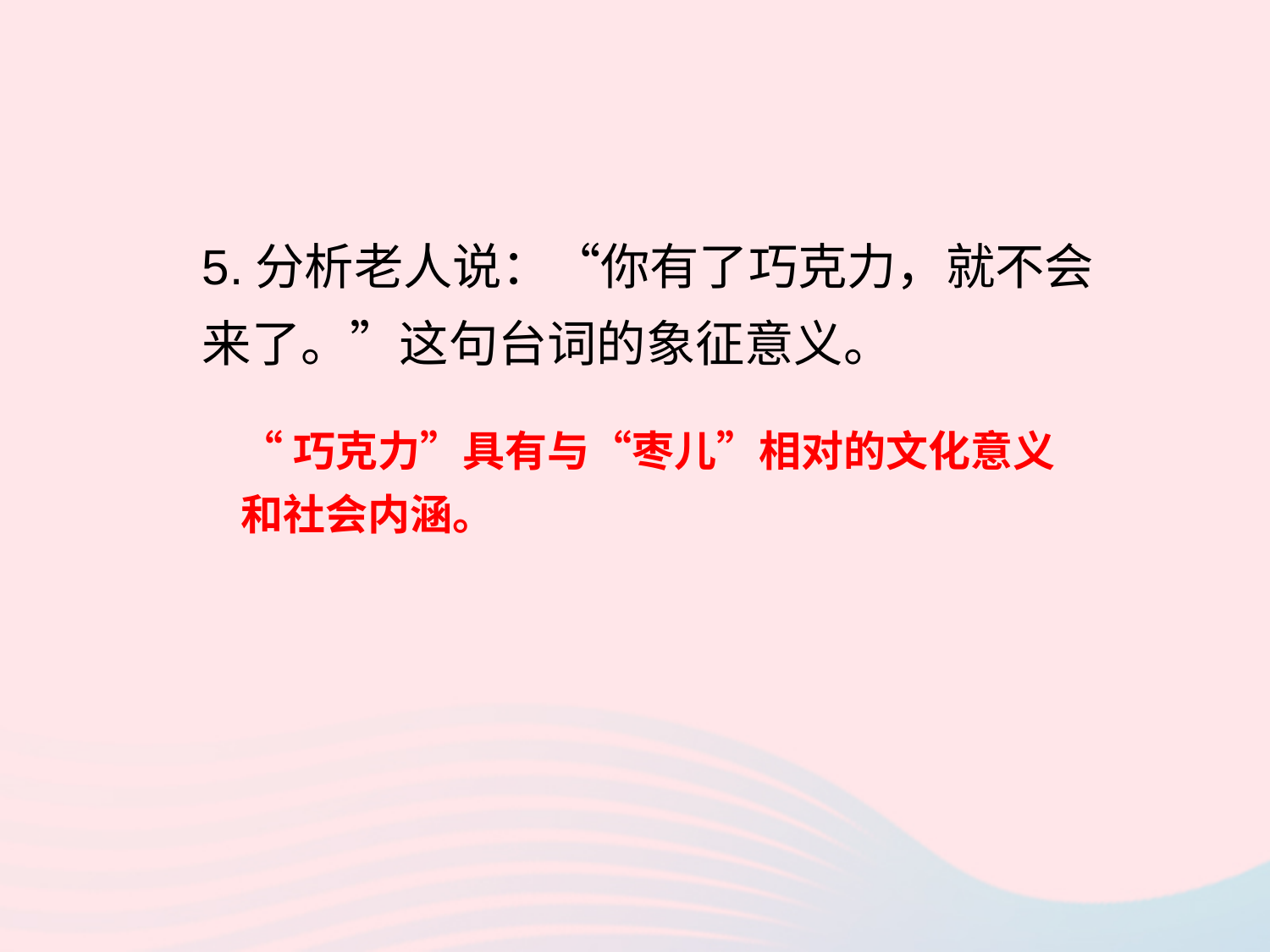

5.分析老人说：“你有了巧克力，就不会来了。”这句台词的象征意义。
“巧克力”具有与“枣儿”相对的文化意义和社会内涵。